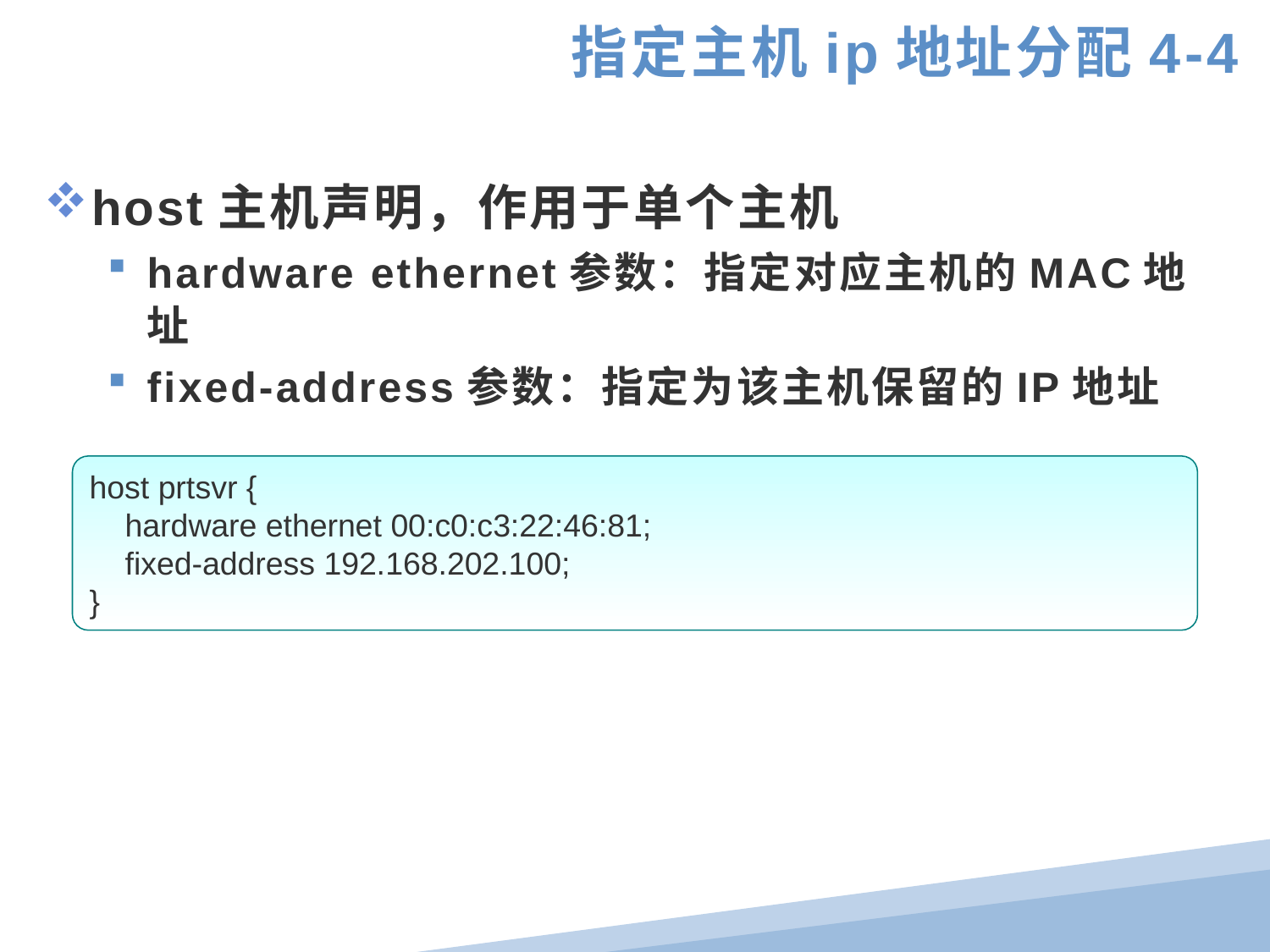

指定主机ip地址分配4-4
host主机声明，作用于单个主机
hardware ethernet参数：指定对应主机的MAC地址
fixed-address参数：指定为该主机保留的IP地址

host prtsvr {
    hardware ethernet 00:c0:c3:22:46:81;
    fixed-address 192.168.202.100;
}